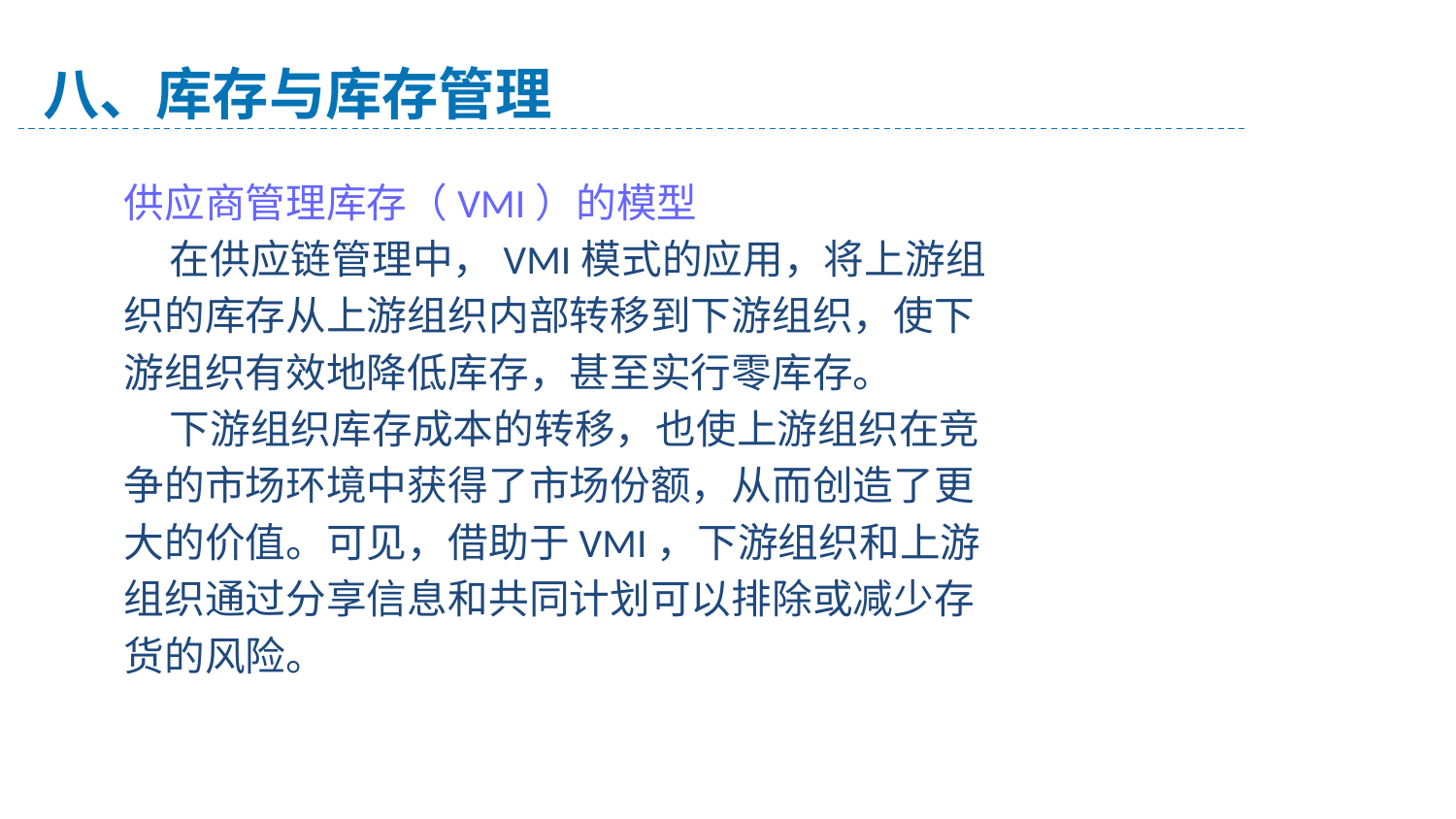

八、库存与库存管理
供应商管理库存（VMI）的模型
    在供应链管理中，VMI模式的应用，将上游组
织的库存从上游组织内部转移到下游组织，使下
游组织有效地降低库存，甚至实行零库存。
    下游组织库存成本的转移，也使上游组织在竞
争的市场环境中获得了市场份额，从而创造了更
大的价值。可见，借助于VMI，下游组织和上游
组织通过分享信息和共同计划可以排除或减少存
货的风险。